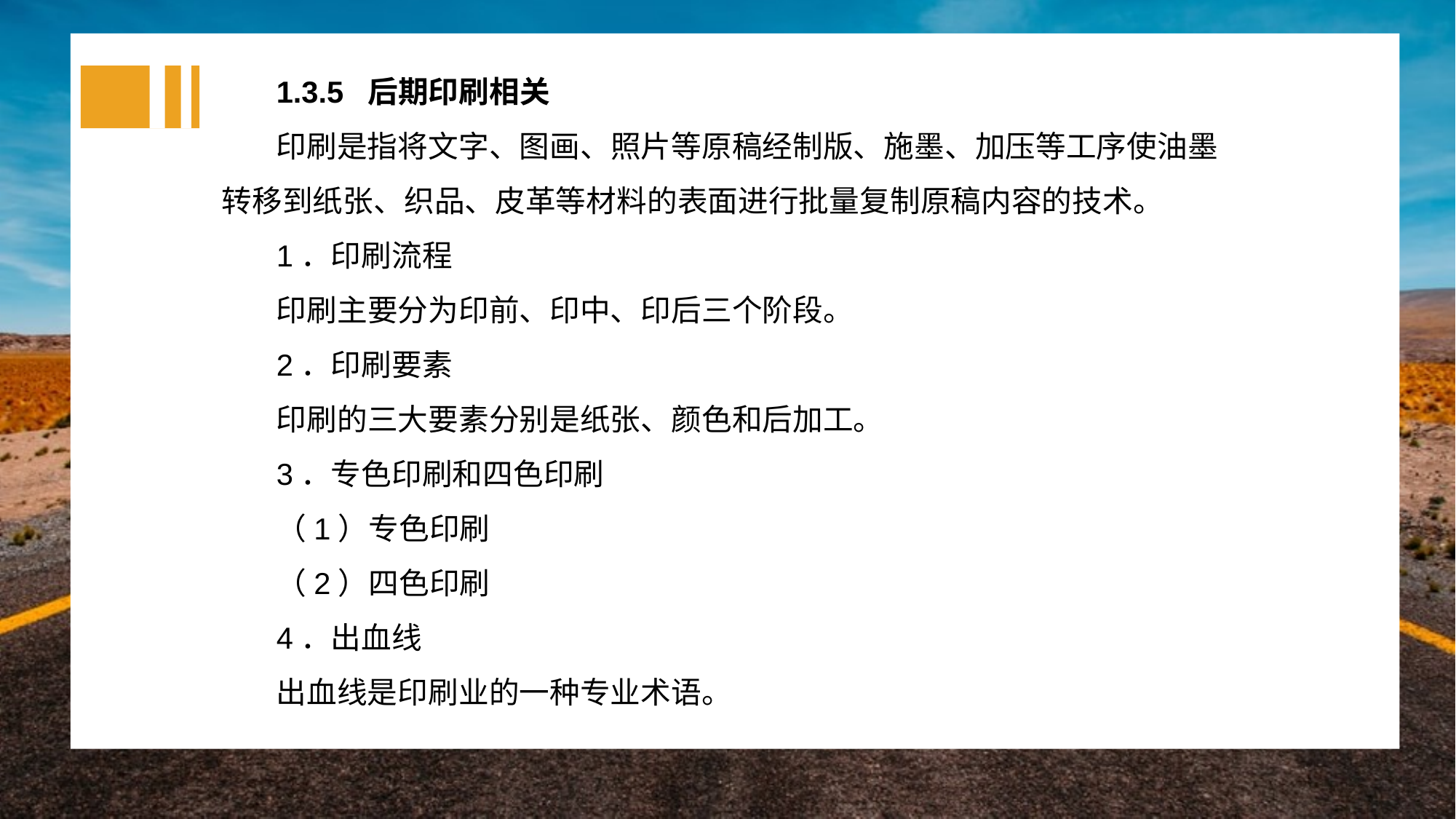

1.3.5  后期印刷相关
印刷是指将文字、图画、照片等原稿经制版、施墨、加压等工序使油墨转移到纸张、织品、皮革等材料的表面进行批量复制原稿内容的技术。
1．印刷流程
印刷主要分为印前、印中、印后三个阶段。
2．印刷要素
印刷的三大要素分别是纸张、颜色和后加工。
3．专色印刷和四色印刷
（1）专色印刷
（2）四色印刷
4．出血线
出血线是印刷业的一种专业术语。